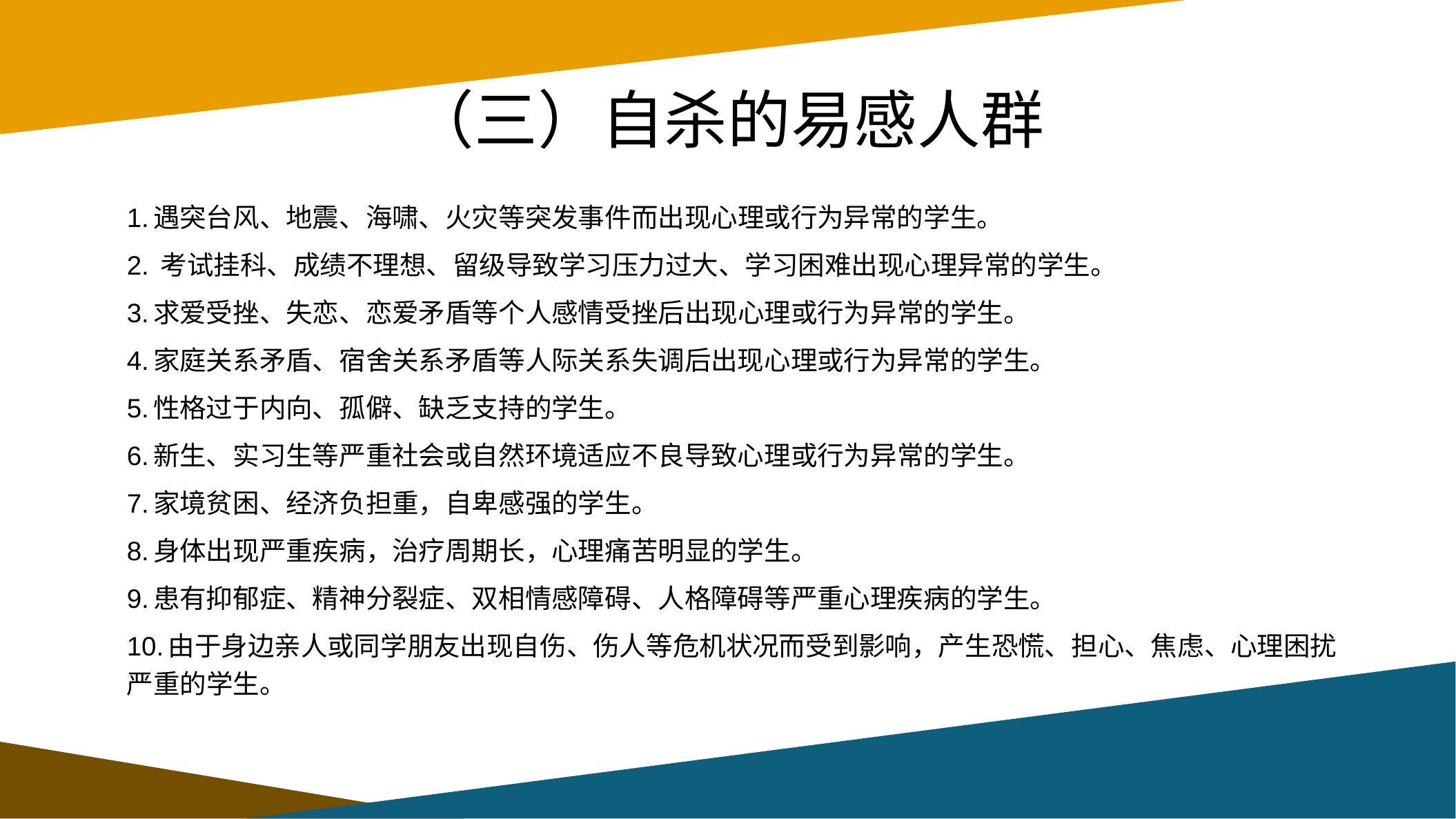

# （三）自杀的易感人群
1.遇突台风、地震、海啸、火灾等突发事件而出现心理或行为异常的学生。
2. 考试挂科、成绩不理想、留级导致学习压力过大、学习困难出现心理异常的学生。
3.求爱受挫、失恋、恋爱矛盾等个人感情受挫后出现心理或行为异常的学生。
4.家庭关系矛盾、宿舍关系矛盾等人际关系失调后出现心理或行为异常的学生。
5.性格过于内向、孤僻、缺乏支持的学生。
6.新生、实习生等严重社会或自然环境适应不良导致心理或行为异常的学生。
7.家境贫困、经济负担重，自卑感强的学生。
8.身体出现严重疾病，治疗周期长，心理痛苦明显的学生。
9.患有抑郁症、精神分裂症、双相情感障碍、人格障碍等严重心理疾病的学生。
10.由于身边亲人或同学朋友出现自伤、伤人等危机状况而受到影响，产生恐慌、担心、焦虑、心理困扰严重的学生。